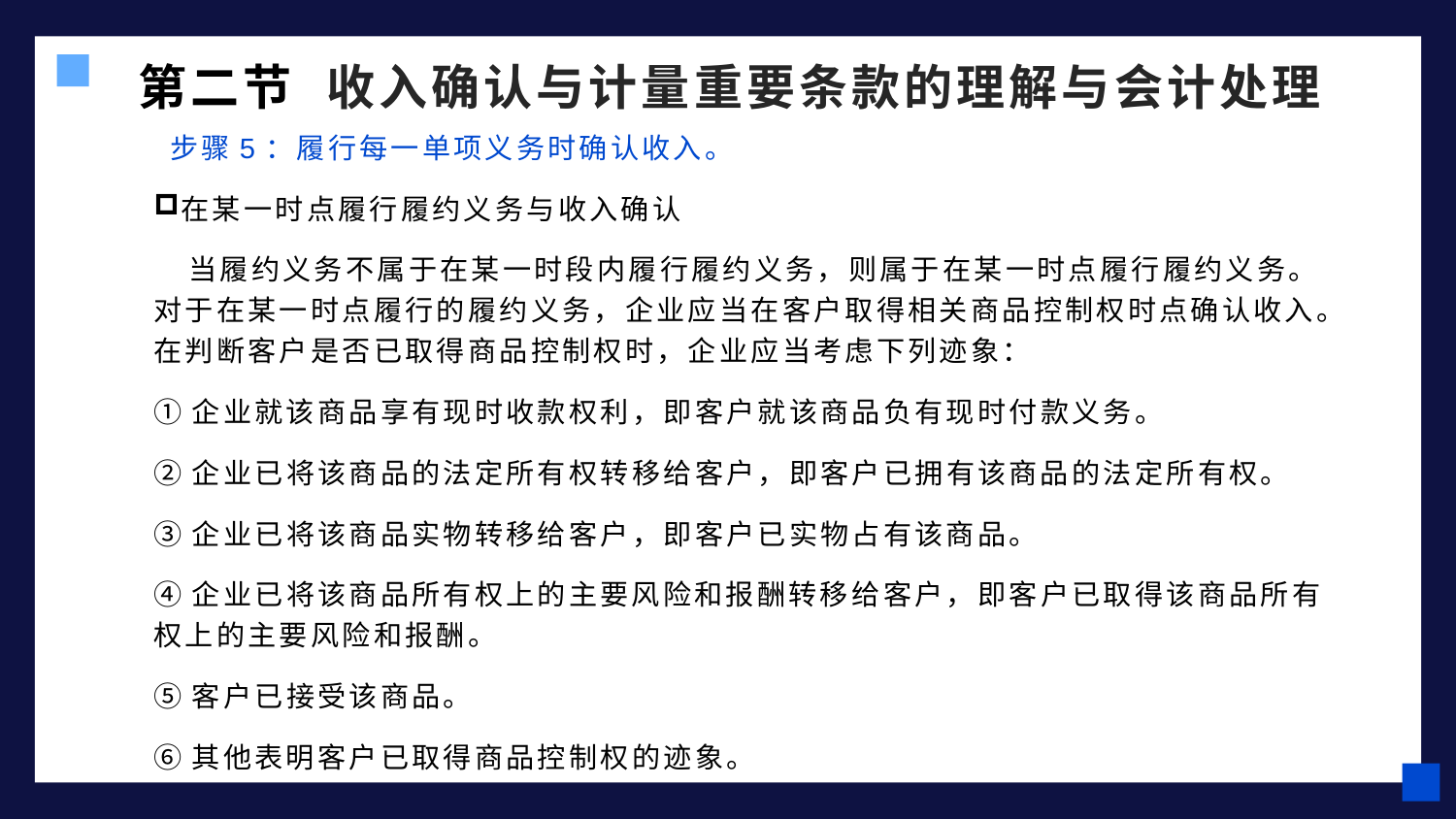

第二节  收入确认与计量重要条款的理解与会计处理
 步骤5：履行每一单项义务时确认收入。
在某一时点履行履约义务与收入确认
   当履约义务不属于在某一时段内履行履约义务，则属于在某一时点履行履约义务。对于在某一时点履行的履约义务，企业应当在客户取得相关商品控制权时点确认收入。在判断客户是否已取得商品控制权时，企业应当考虑下列迹象：
①企业就该商品享有现时收款权利，即客户就该商品负有现时付款义务。
②企业已将该商品的法定所有权转移给客户，即客户已拥有该商品的法定所有权。
③企业已将该商品实物转移给客户，即客户已实物占有该商品。
④企业已将该商品所有权上的主要风险和报酬转移给客户，即客户已取得该商品所有权上的主要风险和报酬。
⑤客户已接受该商品。
⑥其他表明客户已取得商品控制权的迹象。